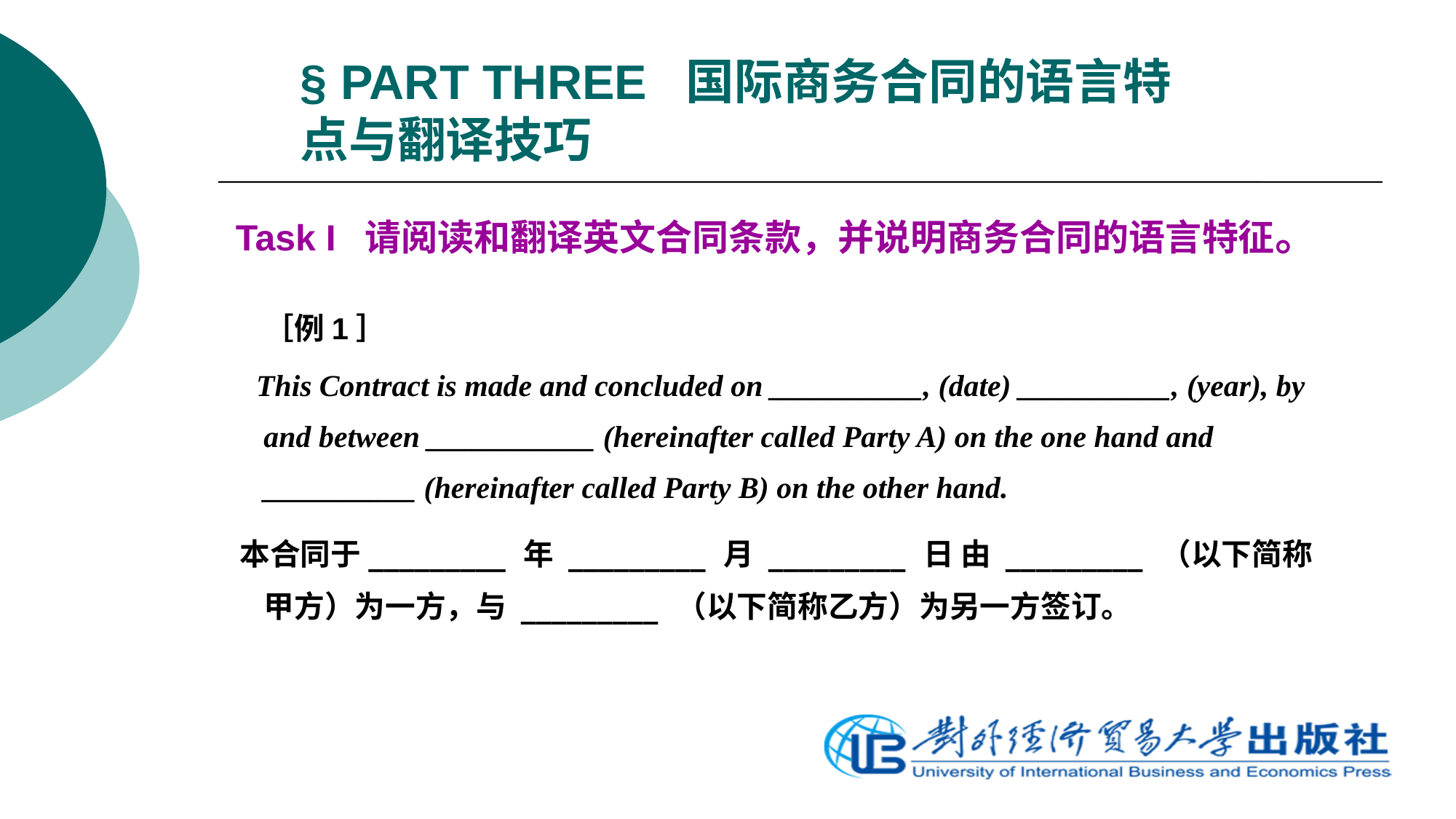

# § PART THREE  国际商务合同的语言特点与翻译技巧
Task I  请阅读和翻译英文合同条款，并说明商务合同的语言特征。
	［例1］
    This Contract is made and concluded on __________, (date) __________, (year), by and between ___________ (hereinafter called Party A) on the one hand and __________ (hereinafter called Party B) on the other hand.
 本合同于_________ 年 _________ 月 _________ 日 由 _________ （以下简称甲方）为一方，与 _________ （以下简称乙方）为另一方签订。